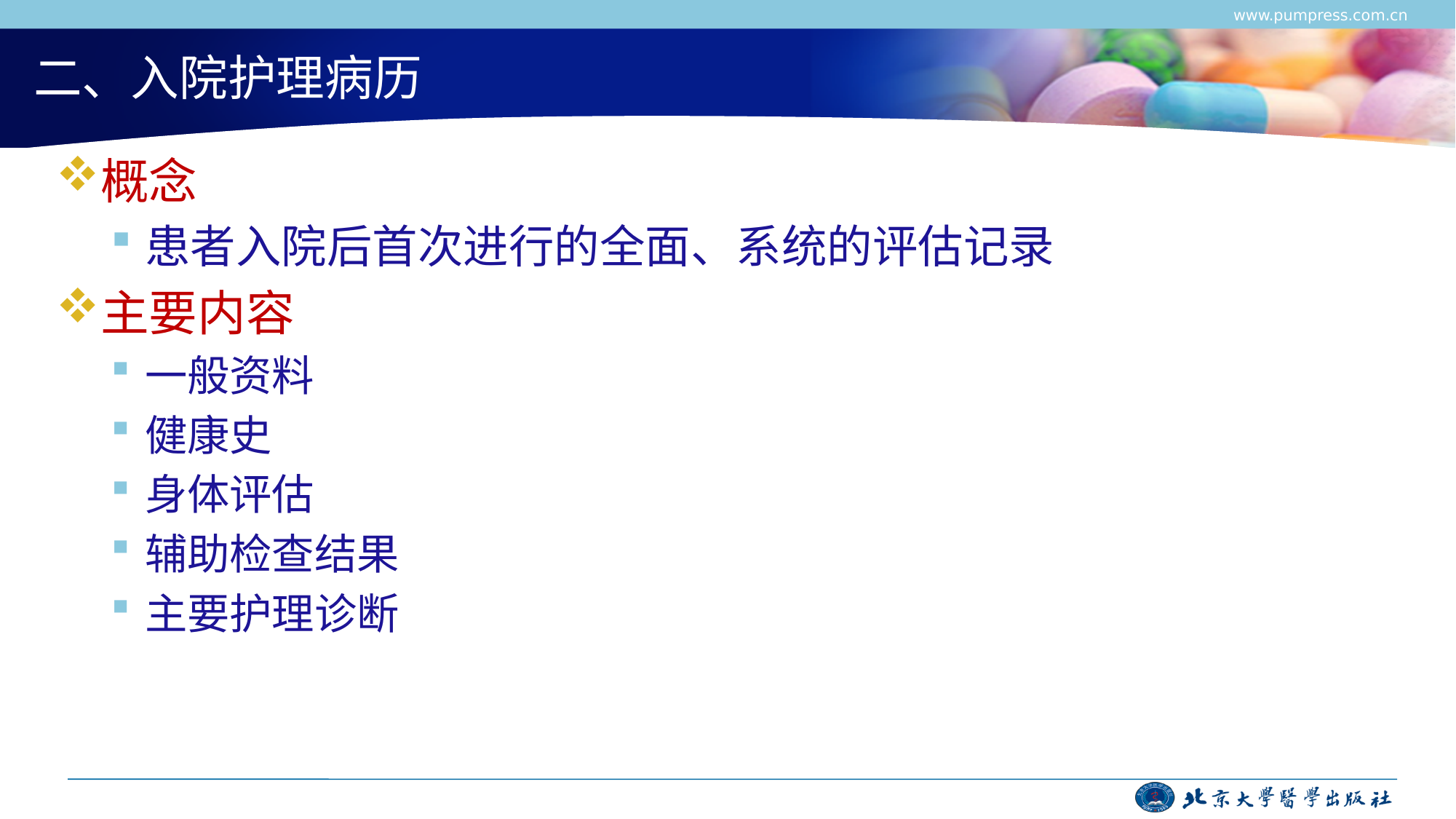

www.pumpress.com.cn
# 二、入院护理病历
概念
患者入院后首次进行的全面、系统的评估记录
主要内容
一般资料
健康史
身体评估
辅助检查结果
主要护理诊断